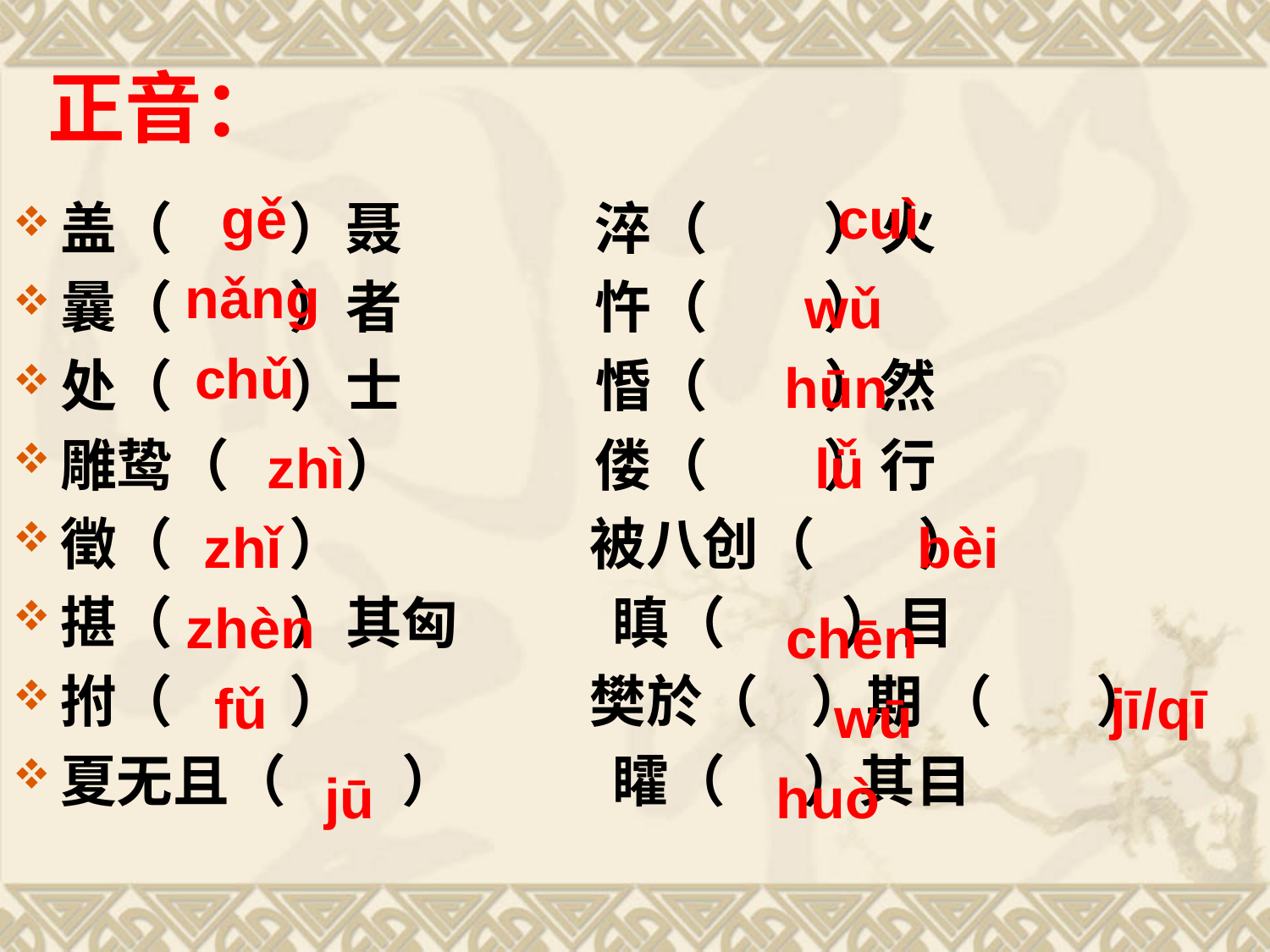

# 正音：
 gě
cuì
盖（         ）聂               淬（         ）火
曩（         ）者               忤（         ）
处（         ）士               惛（         ）然
雕鸷（         ）               偻（         ）行
徵（         ）                   被八创（        ）
揕（         ）其匈            瞋（         ）目
拊（         ）                   樊於（    ）期 （        ）
夏无且（         ）            矐（      ）其目
 nǎng
wǔ
chǔ
hūn
zhì
lǚ
zhǐ
bèi
 zhèn
chēn
fǔ
jī/qī
wū
jū
 huò